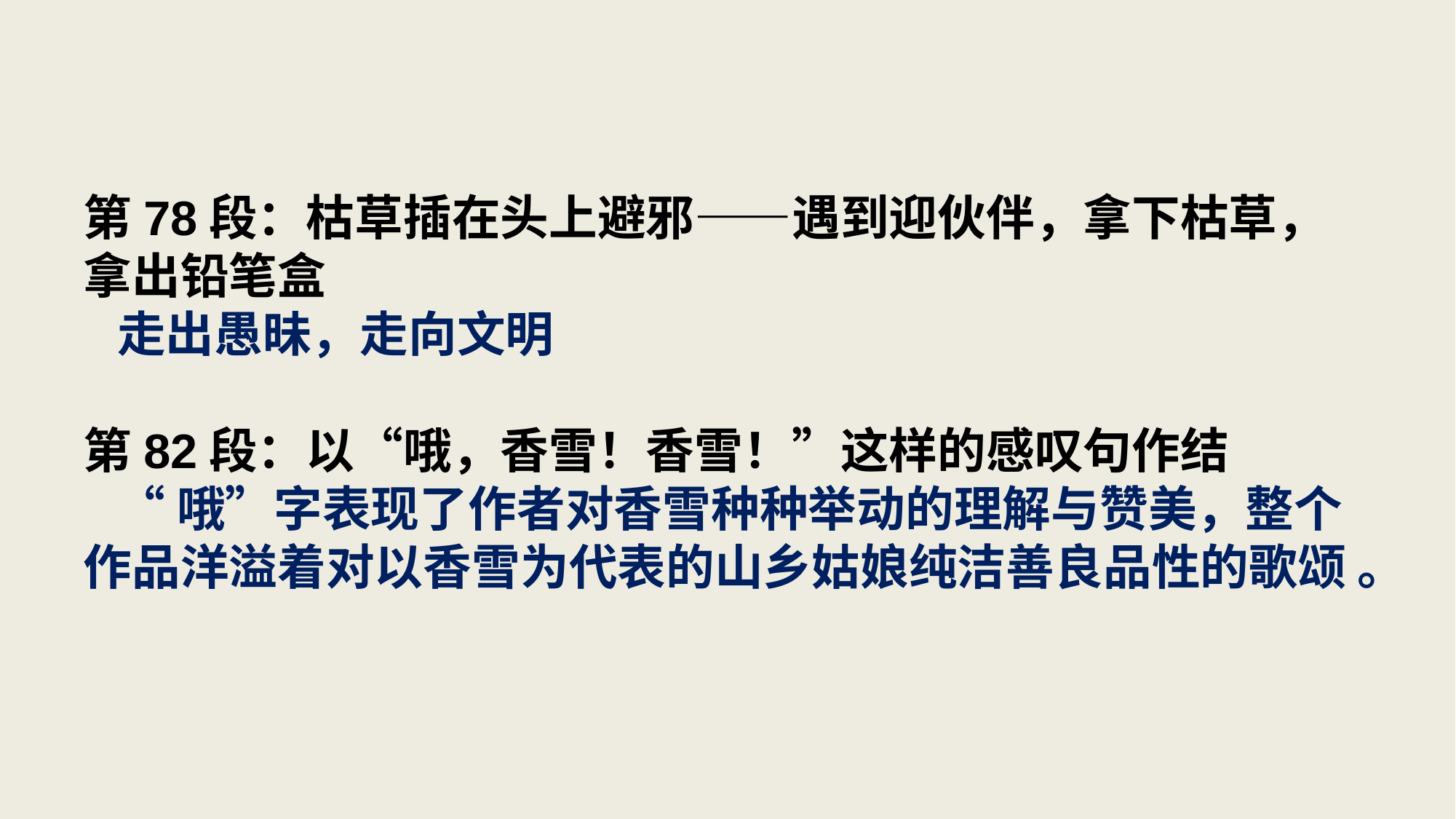

第78段：枯草插在头上避邪——遇到迎伙伴，拿下枯草，拿出铅笔盒
  走出愚昧，走向文明

第82段：以“哦，香雪！香雪！”这样的感叹句作结
   “哦”字表现了作者对香雪种种举动的理解与赞美，整个作品洋溢着对以香雪为代表的山乡姑娘纯洁善良品性的歌颂 。